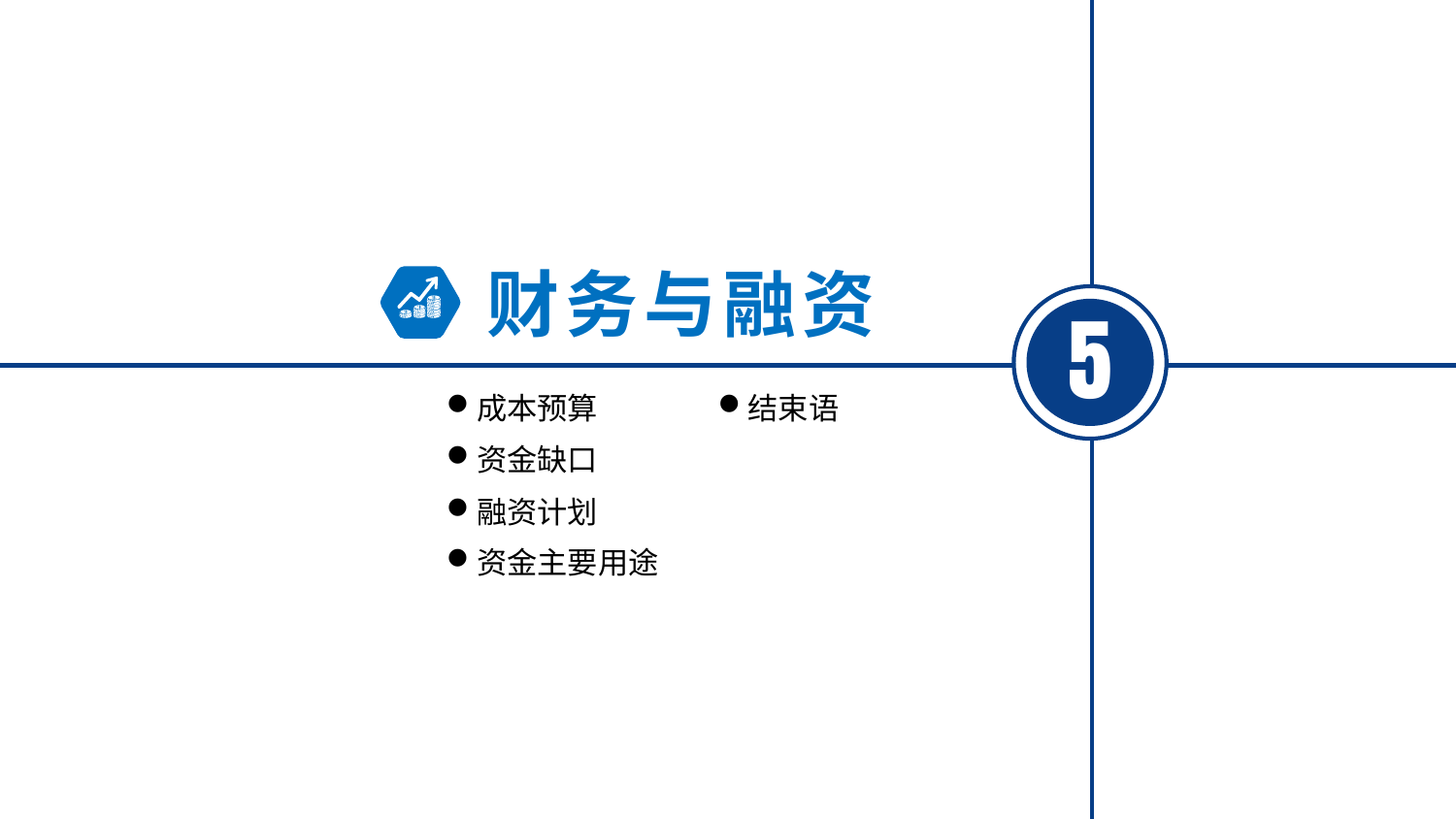

财务与融资

5
成本预算
结束语
资金缺口
融资计划
资金主要用途